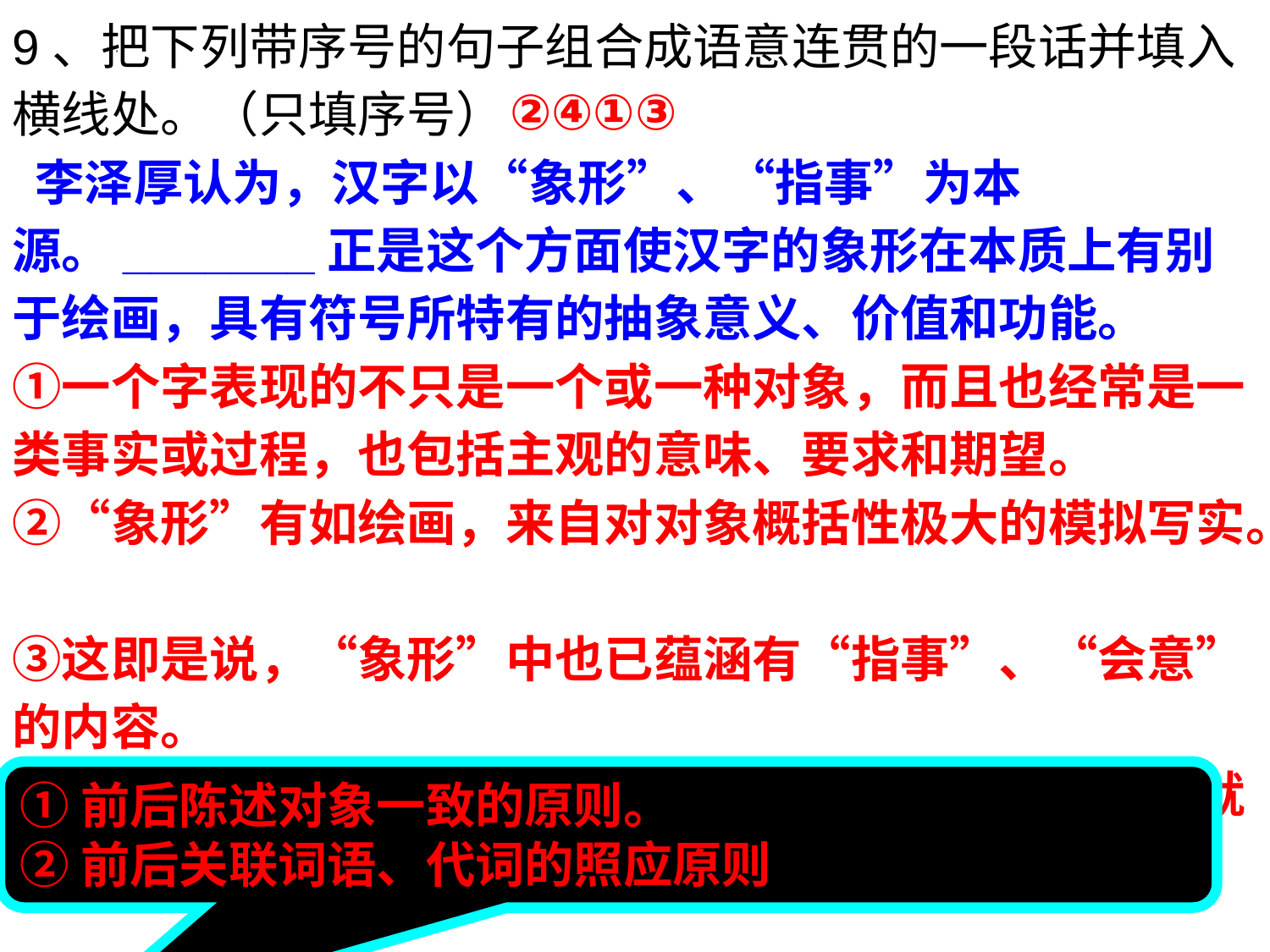

9、把下列带序号的句子组合成语意连贯的一段话并填入横线处。（只填序号）
 李泽厚认为，汉字以“象形”、“指事”为本源。_______正是这个方面使汉字的象形在本质上有别于绘画，具有符号所特有的抽象意义、价值和功能。
①一个字表现的不只是一个或一种对象，而且也经常是一类事实或过程，也包括主观的意味、要求和期望。
②“象形”有如绘画，来自对对象概括性极大的模拟写实。
③这即是说，“象形”中也已蕴涵有“指事”、“会意”的内容。
④然而如同传闻中的结绳记事一样，从一开始，象形字就已包含有超越被模拟对象的符号意义。
②④①③
①前后陈述对象一致的原则。
②前后关联词语、代词的照应原则